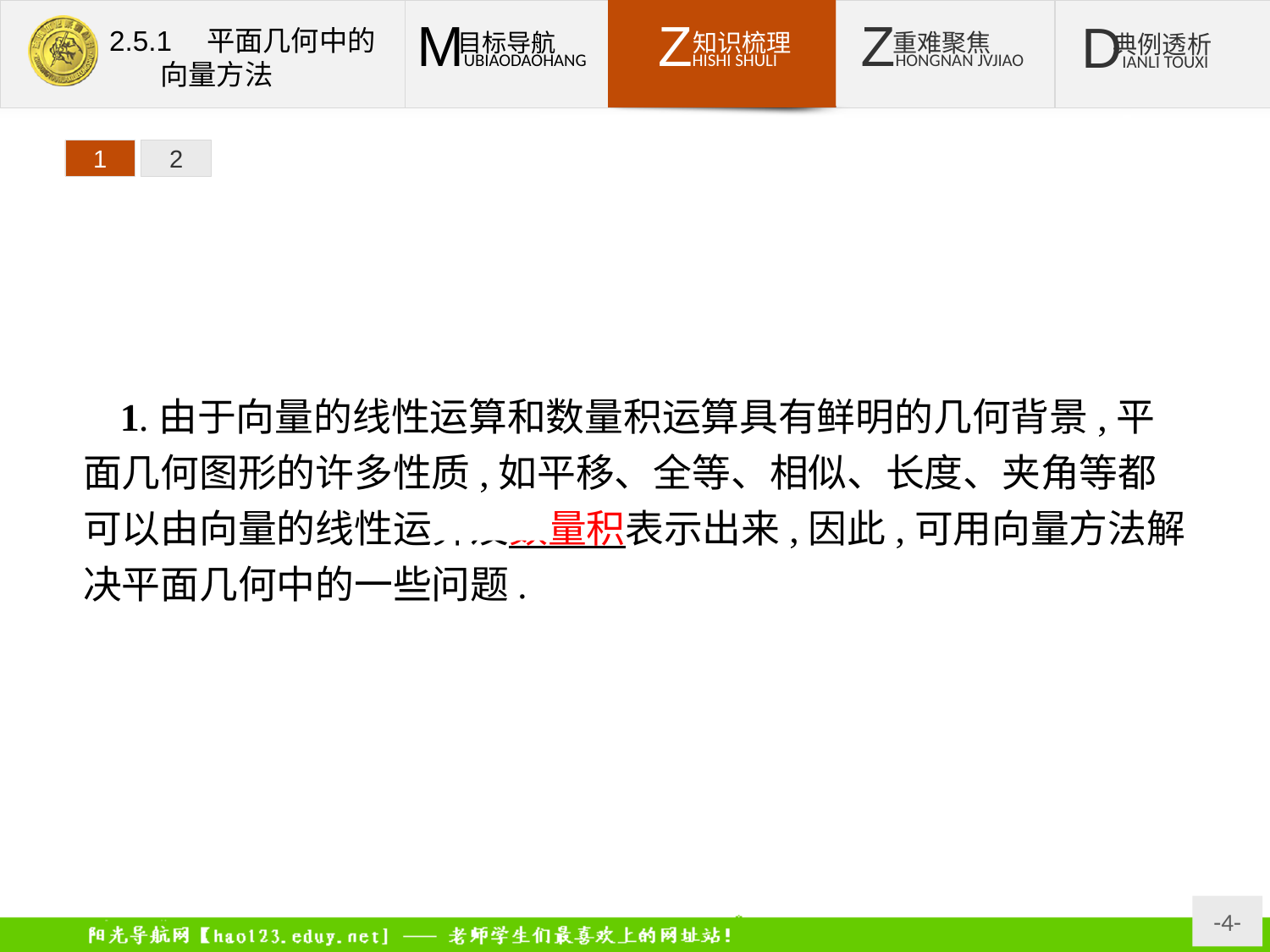

1
2
1.由于向量的线性运算和数量积运算具有鲜明的几何背景,平面几何图形的许多性质,如平移、全等、相似、长度、夹角等都可以由向量的线性运算及数量积表示出来,因此,可用向量方法解决平面几何中的一些问题.